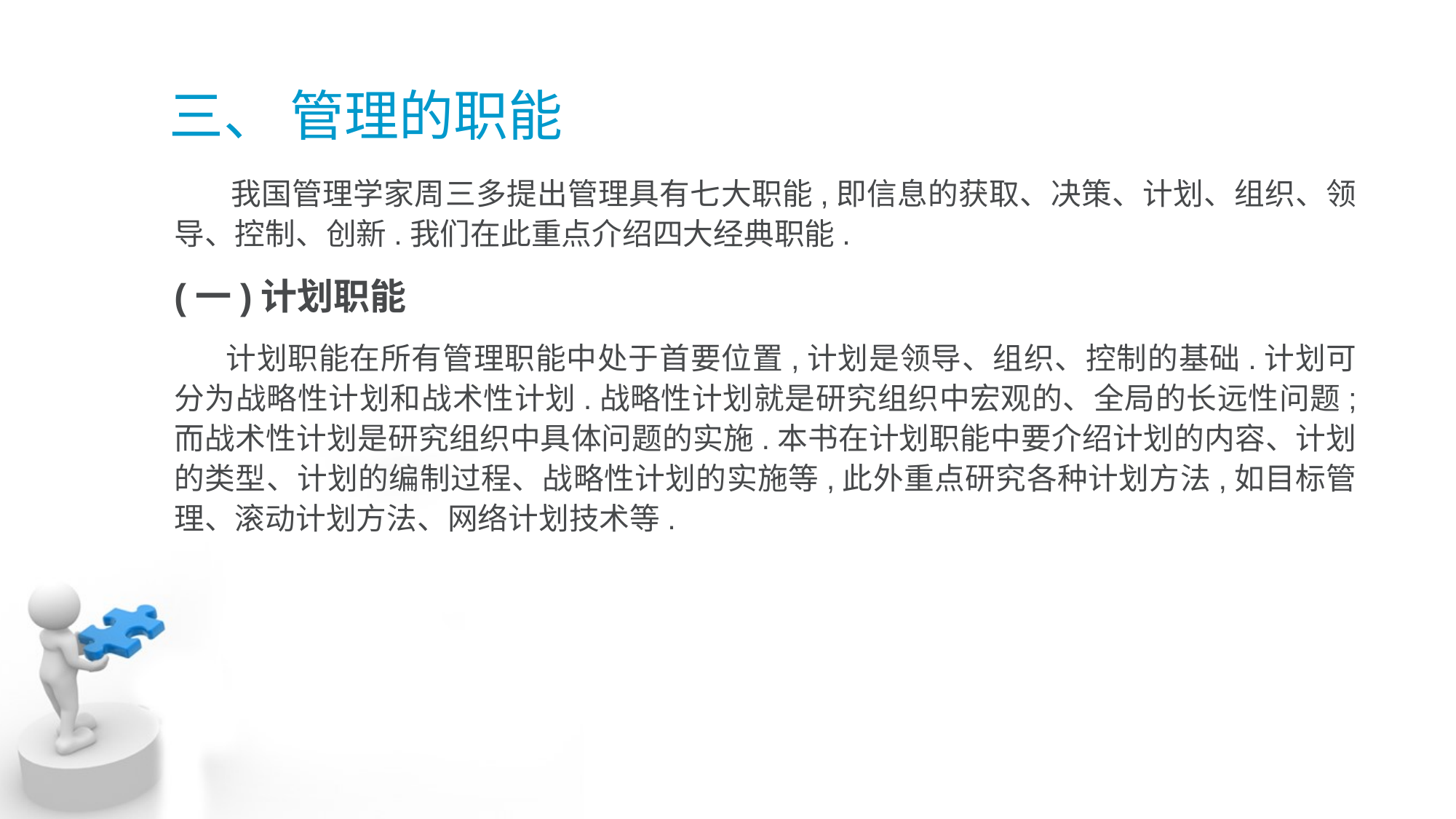

# 三、 管理的职能
       我国管理学家周三多提出管理具有七大职能,即信息的获取、决策、计划、组织、领 导、控制、创新.我们在此重点介绍四大经典职能.
(一)计划职能
      计划职能在所有管理职能中处于首要位置,计划是领导、组织、控制的基础.计划可分为战略性计划和战术性计划.战略性计划就是研究组织中宏观的、全局的长远性问题; 而战术性计划是研究组织中具体问题的实施.本书在计划职能中要介绍计划的内容、计划的类型、计划的编制过程、战略性计划的实施等,此外重点研究各种计划方法,如目标管 理、滚动计划方法、网络计划技术等.